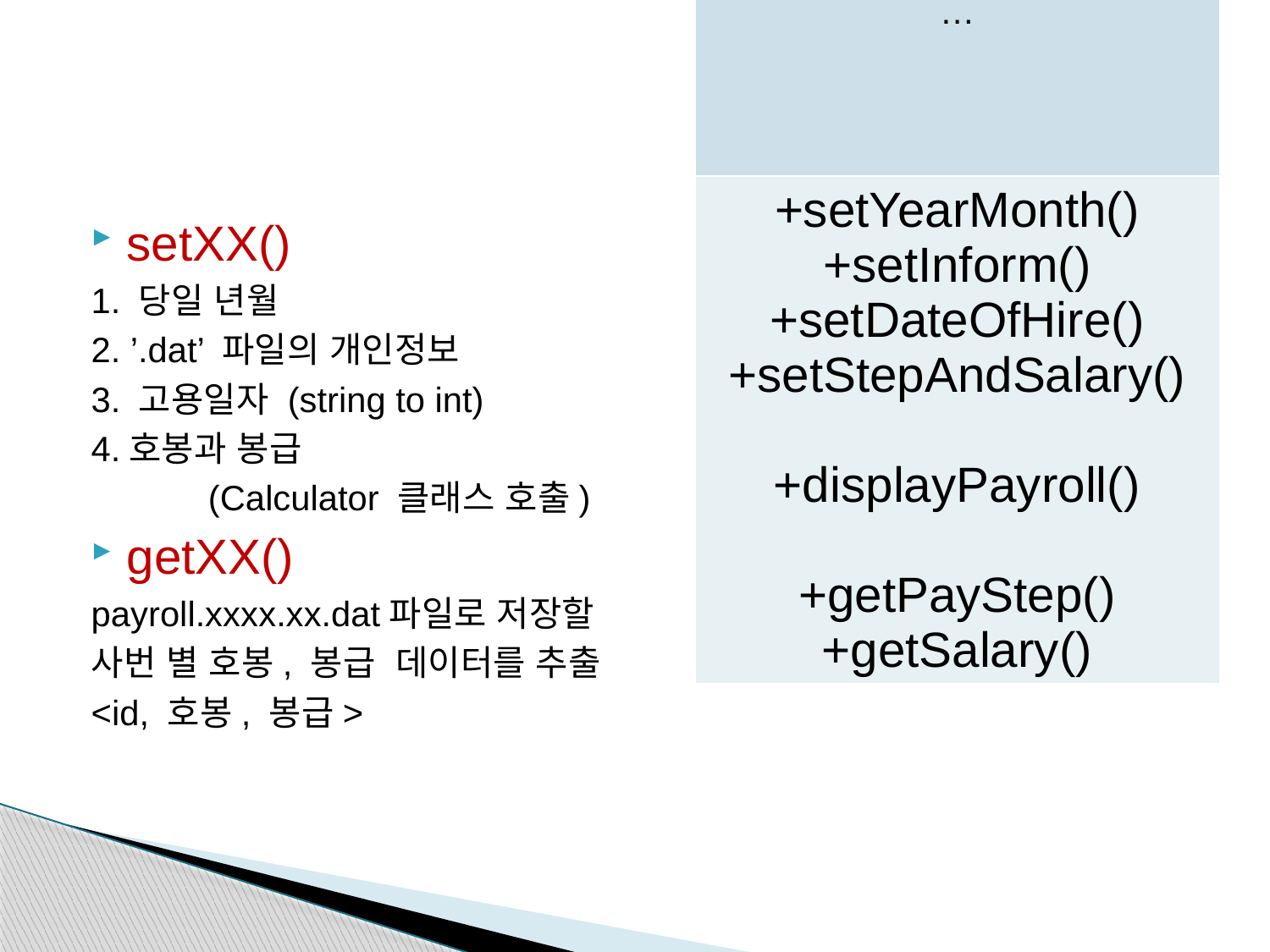

| IncludeData.h |
| --- |
| … |
| +setYearMonth() +setInform() +setDateOfHire() +setStepAndSalary() +displayPayroll() +getPayStep() +getSalary() |
#
setXX()
1. 당일 년월
2. ’.dat’ 파일의 개인정보
3. 고용일자 (string to int)
4.호봉과 봉급
            (Calculator 클래스 호출)
getXX()
payroll.xxxx.xx.dat파일로 저장할
사번 별 호봉, 봉급  데이터를 추출
<id, 호봉, 봉급>